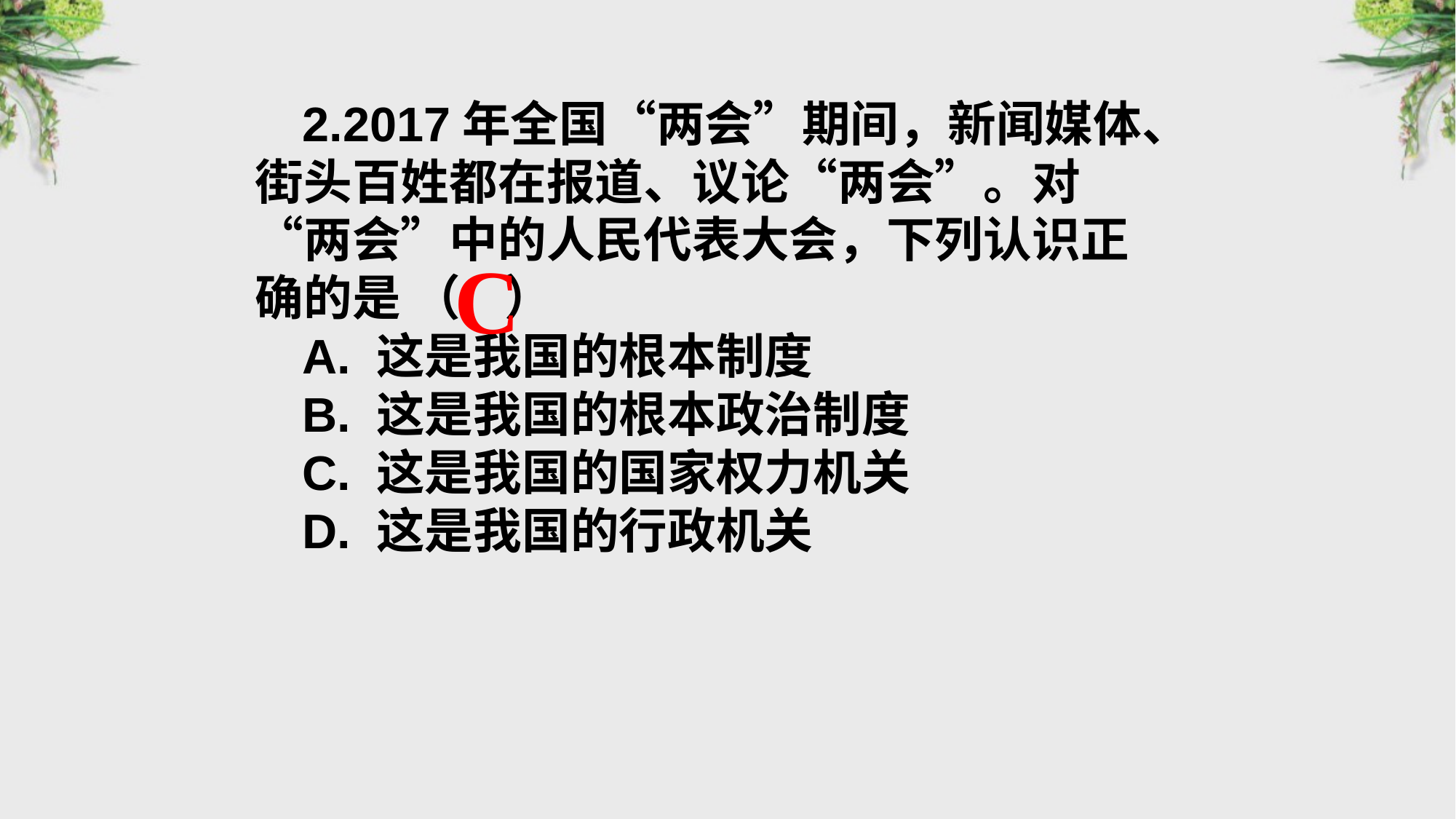

2.2017年全国“两会”期间，新闻媒体、街头百姓都在报道、议论“两会”。对“两会”中的人民代表大会，下列认识正确的是 （    ）
A. 这是我国的根本制度
B. 这是我国的根本政治制度
C. 这是我国的国家权力机关
D. 这是我国的行政机关
C